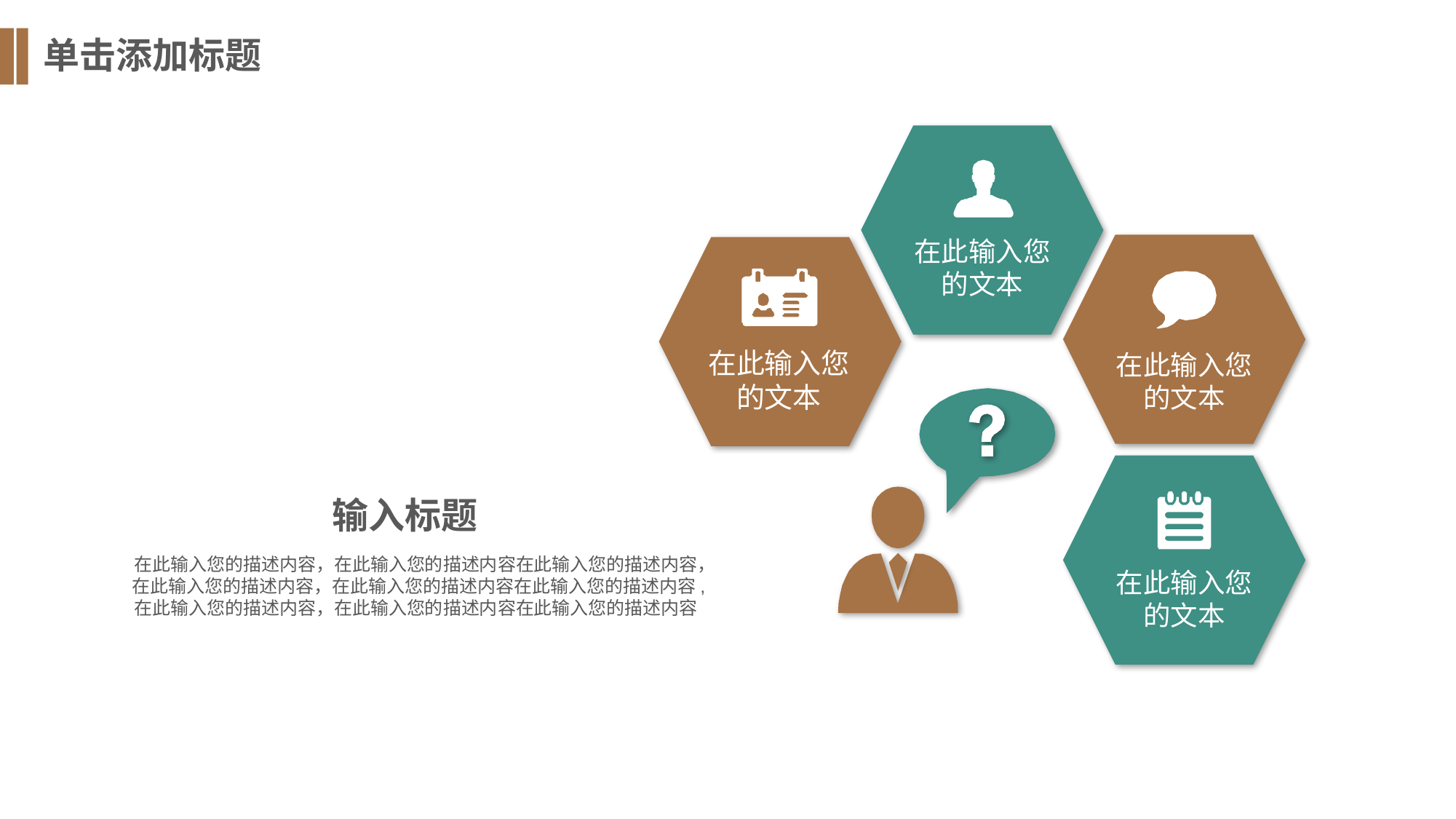

单击添加标题

在此输入您的文本

在此输入您的文本
在此输入您的文本

在此输入您的文本
输入标题
在此输入您的描述内容，在此输入您的描述内容在此输入您的描述内容，在此输入您的描述内容，在此输入您的描述内容在此输入您的描述内容,在此输入您的描述内容，在此输入您的描述内容在此输入您的描述内容